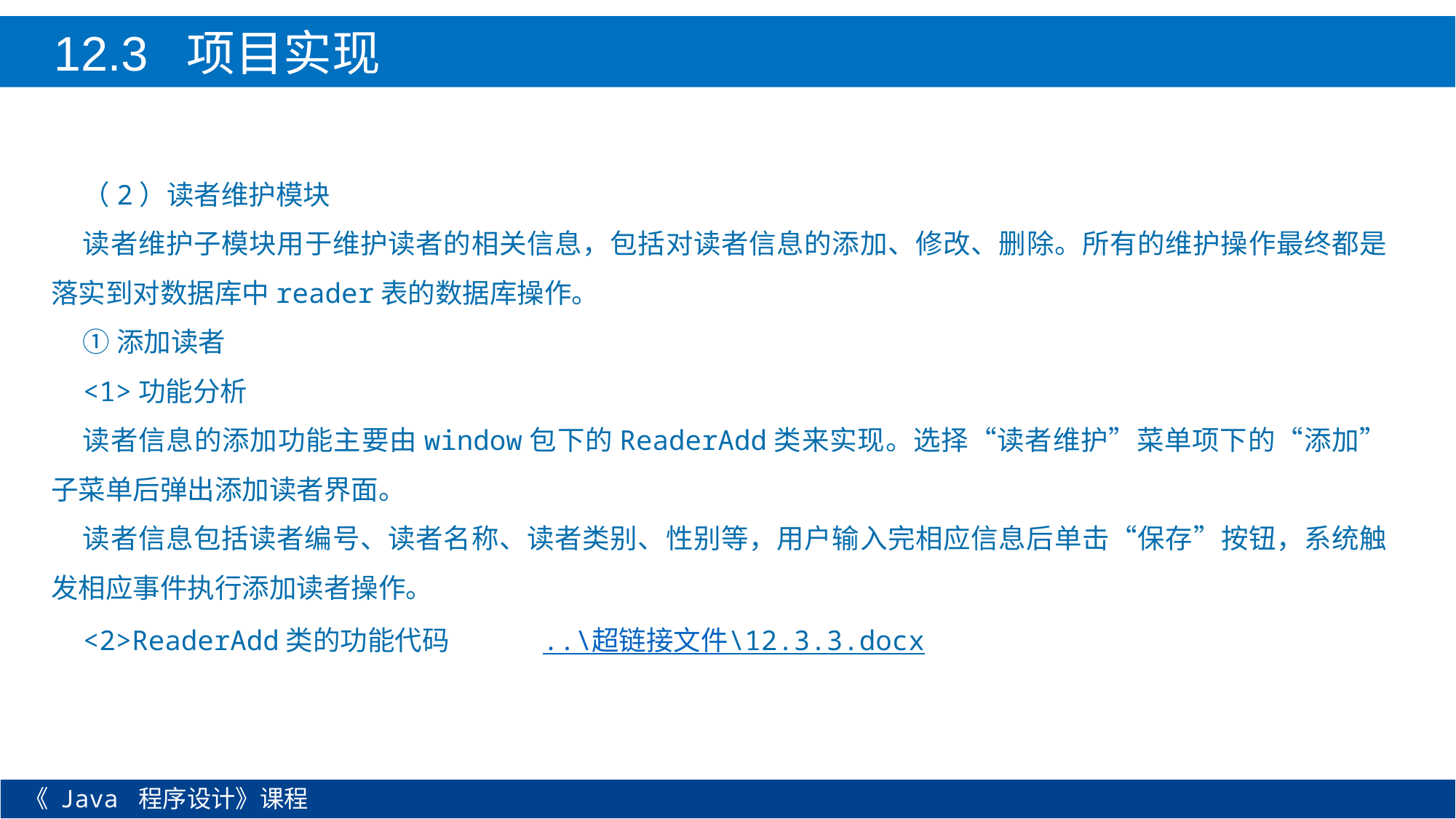

12.3  项目实现
（2）读者维护模块
读者维护子模块用于维护读者的相关信息，包括对读者信息的添加、修改、删除。所有的维护操作最终都是落实到对数据库中reader表的数据库操作。
①添加读者
<1>功能分析
读者信息的添加功能主要由window包下的ReaderAdd类来实现。选择“读者维护”菜单项下的“添加”子菜单后弹出添加读者界面。
读者信息包括读者编号、读者名称、读者类别、性别等，用户输入完相应信息后单击“保存”按钮，系统触发相应事件执行添加读者操作。
<2>ReaderAdd类的功能代码              ..\超链接文件\12.3.3.docx
《 Java 程序设计》课程